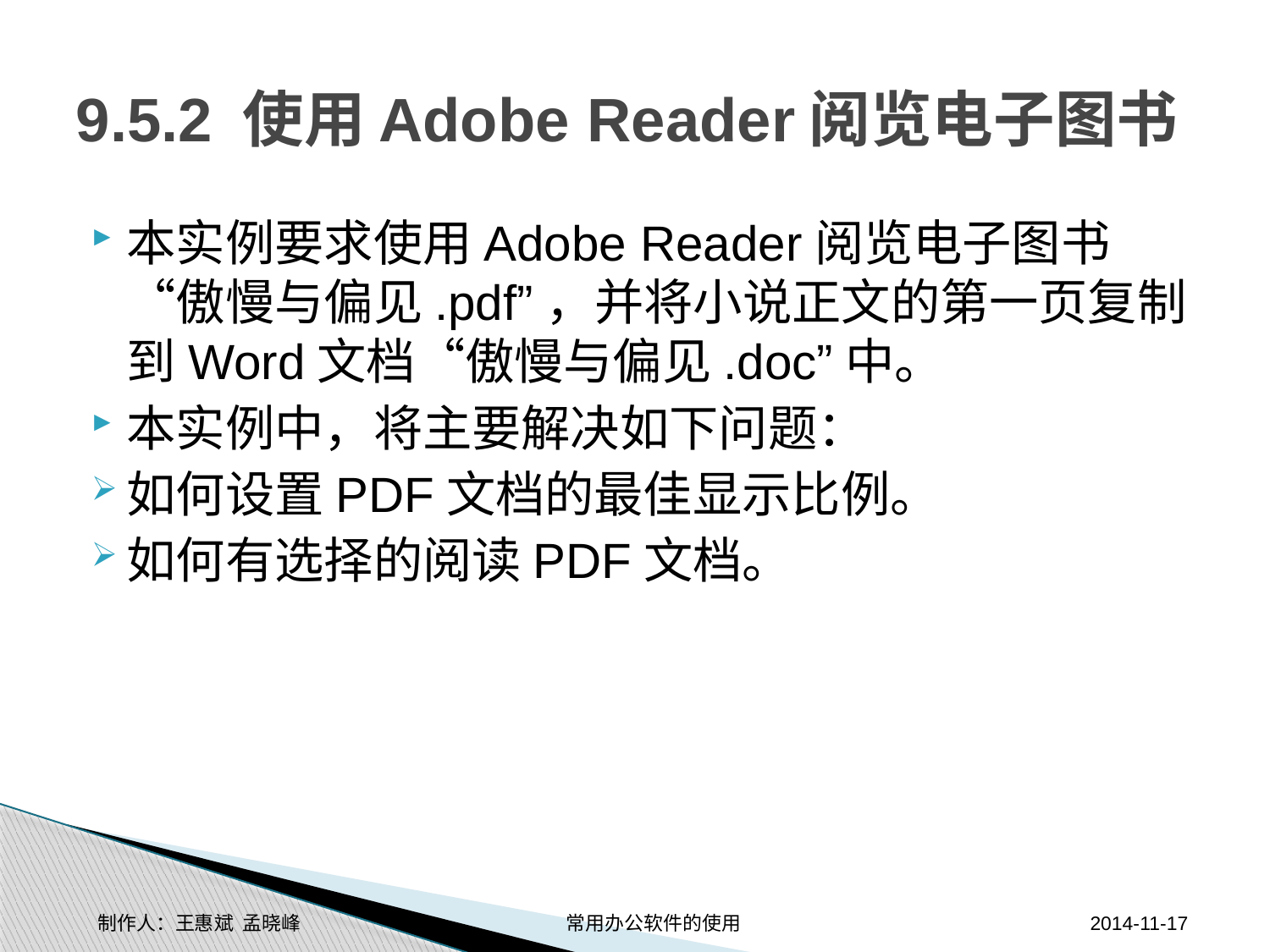

# 9.5.2 使用Adobe Reader阅览电子图书
本实例要求使用Adobe Reader阅览电子图书“傲慢与偏见.pdf”，并将小说正文的第一页复制到Word文档“傲慢与偏见.doc”中。
本实例中，将主要解决如下问题：
如何设置PDF文档的最佳显示比例。
如何有选择的阅读PDF文档。

制作人：王惠斌  孟晓峰                                                            常用办公软件的使用
2014-11-17